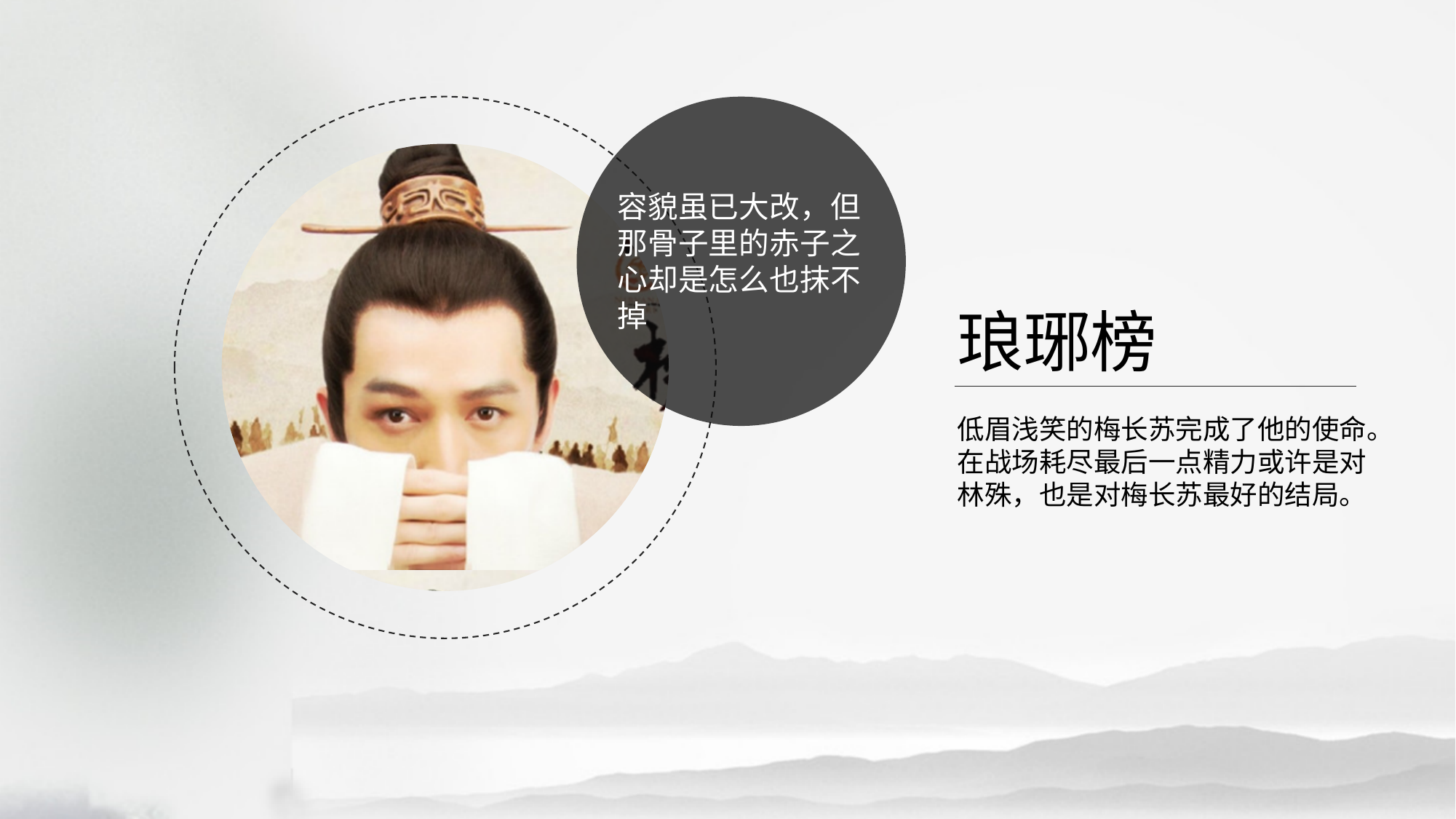

容貌虽已大改，但那骨子里的赤子之心却是怎么也抹不掉
琅琊榜
低眉浅笑的梅长苏完成了他的使命。在战场耗尽最后一点精力或许是对林殊，也是对梅长苏最好的结局。